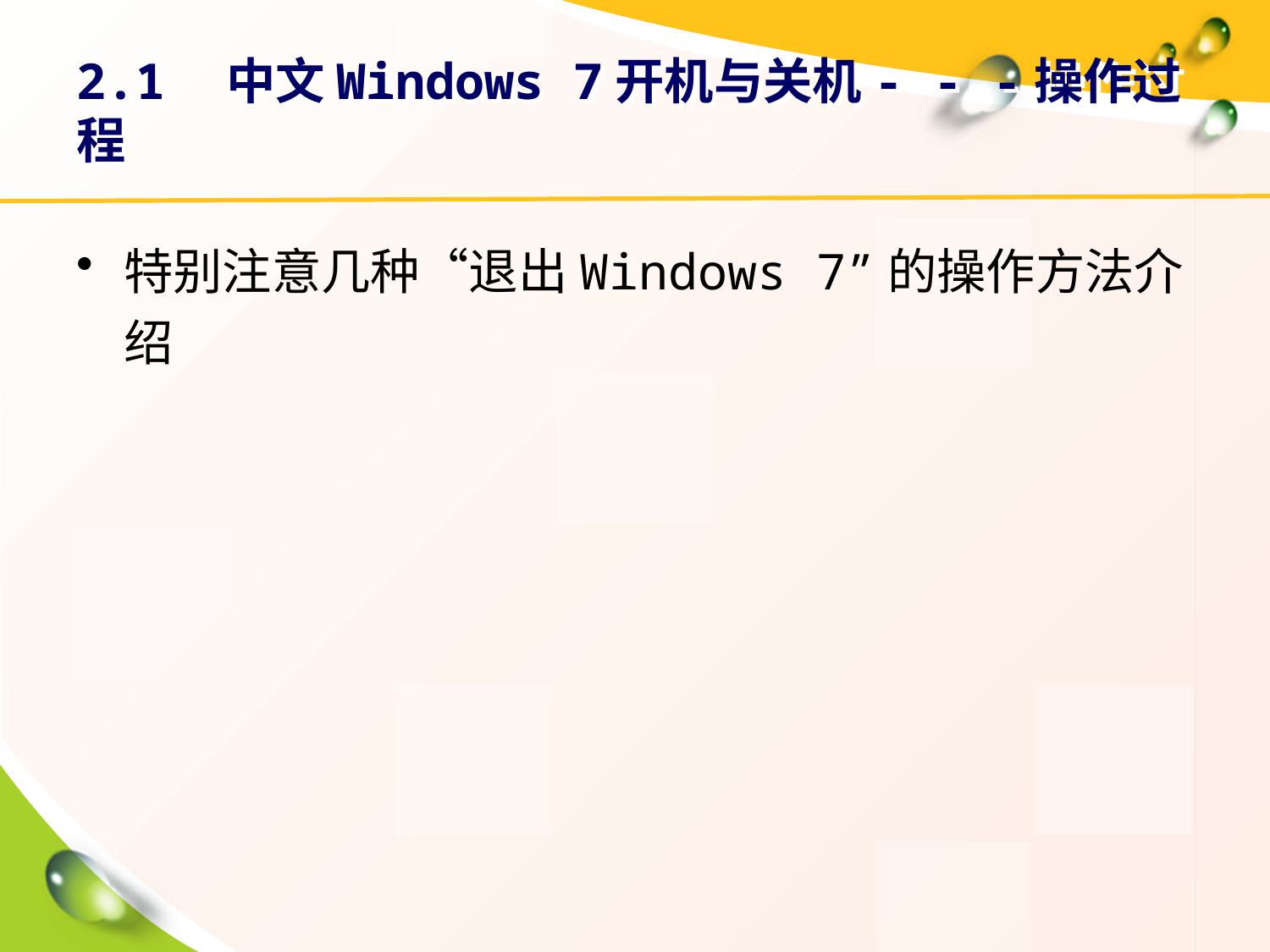

# 2.1　中文Windows 7开机与关机- - -操作过程
特别注意几种“退出Windows 7”的操作方法介绍